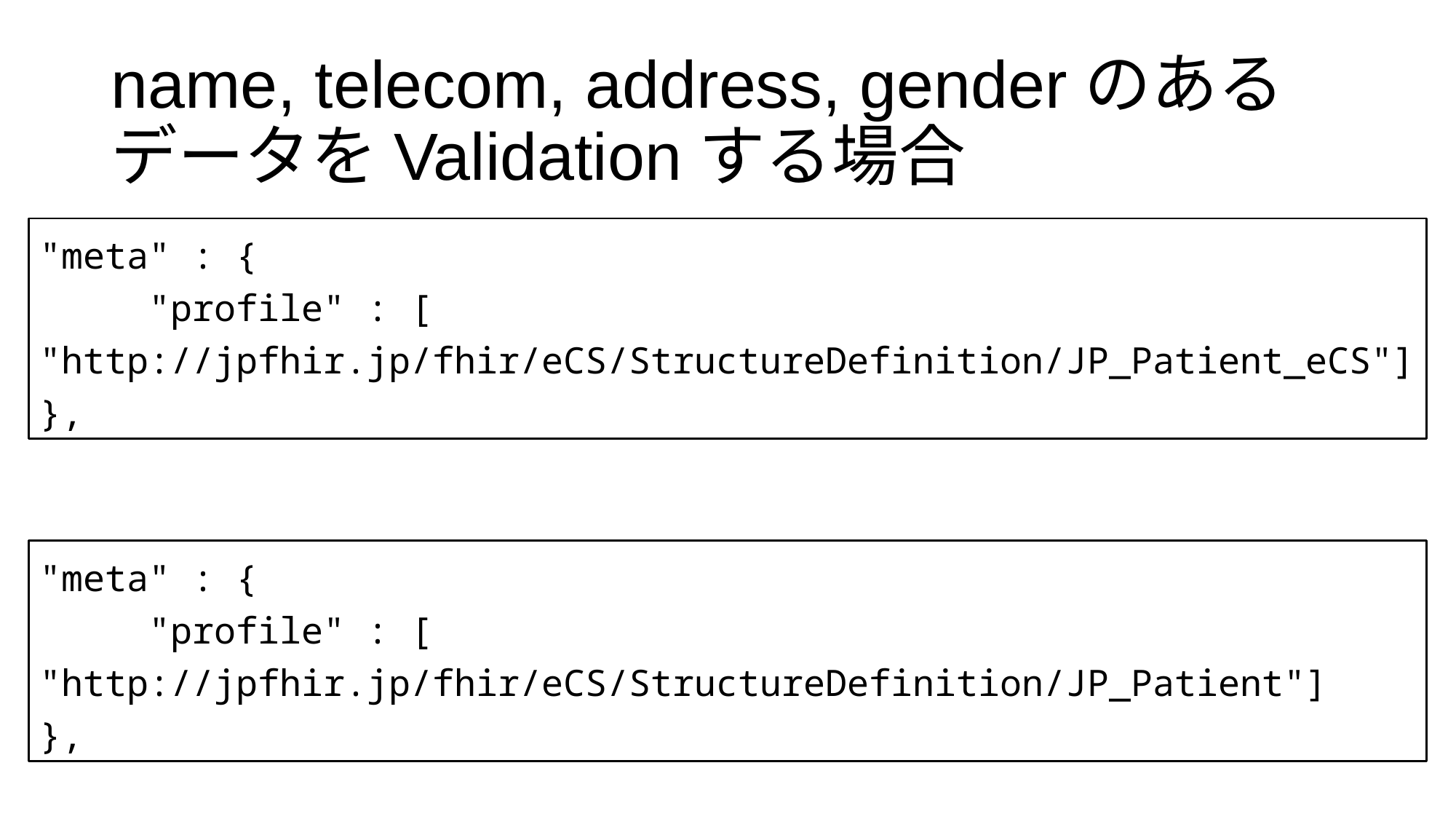

# name, telecom, address, genderのあるデータをValidationする場合
"meta" : {
	"profile" : [
"http://jpfhir.jp/fhir/eCS/StructureDefinition/JP_Patient_eCS"]
},
"meta" : {
	"profile" : [
"http://jpfhir.jp/fhir/eCS/StructureDefinition/JP_Patient"]
},